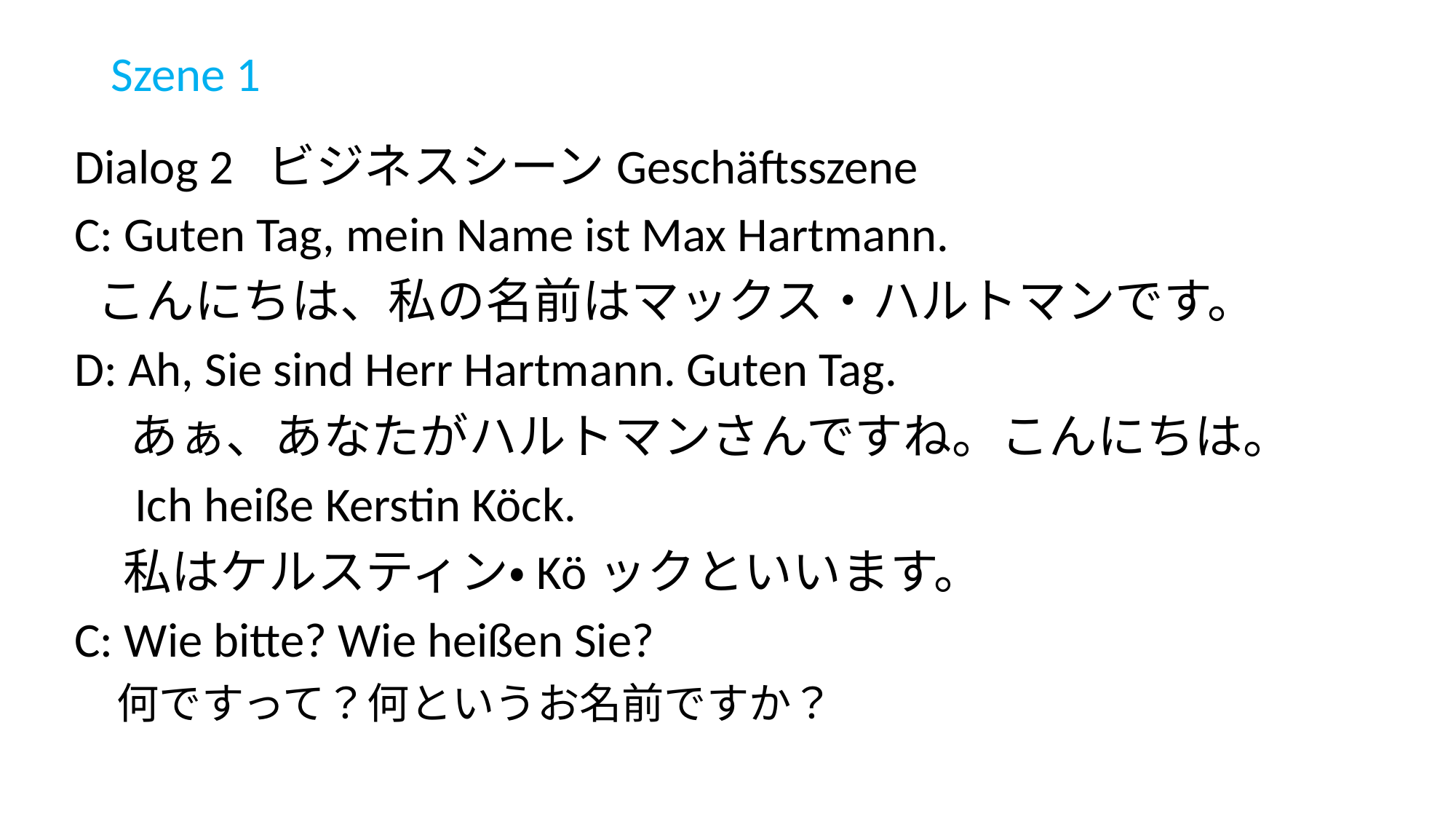

# Szene 1
Dialog 2  ビジネスシーンGeschäftsszene
C: Guten Tag, mein Name ist Max Hartmann.
 こんにちは、私の名前はマックス・ハルトマンです。
D: Ah, Sie sind Herr Hartmann. Guten Tag.
    あぁ、あなたがハルトマンさんですね。こんにちは。
　Ich heiße Kerstin Köck.
　私はケルスティン・Köックといいます。
C: Wie bitte? Wie heißen Sie?
　何ですって？何というお名前ですか？